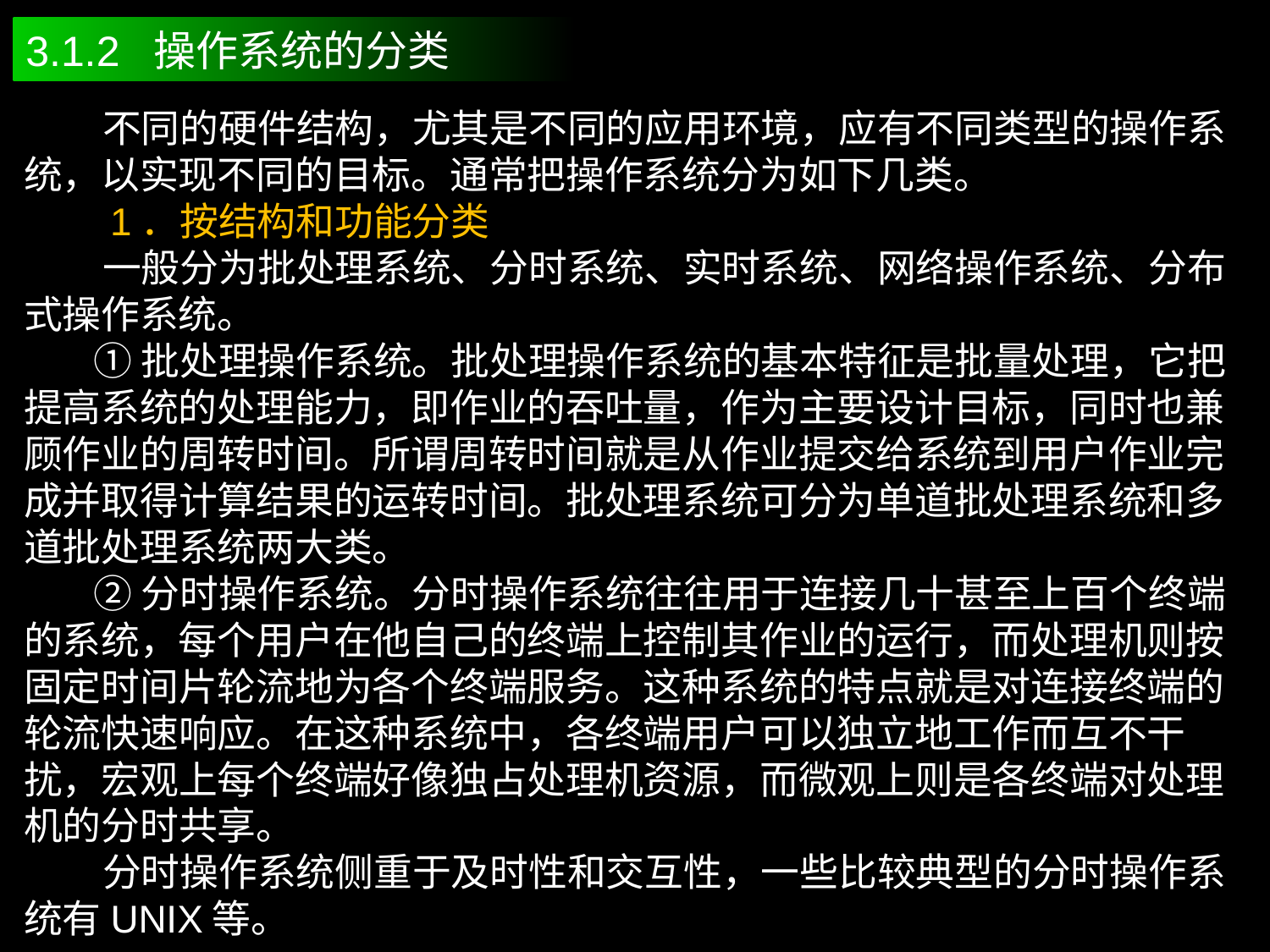

3.1.2  操作系统的分类
        不同的硬件结构，尤其是不同的应用环境，应有不同类型的操作系统，以实现不同的目标。通常把操作系统分为如下几类。
        1．按结构和功能分类
        一般分为批处理系统、分时系统、实时系统、网络操作系统、分布式操作系统。
        ①批处理操作系统。批处理操作系统的基本特征是批量处理，它把提高系统的处理能力，即作业的吞吐量，作为主要设计目标，同时也兼顾作业的周转时间。所谓周转时间就是从作业提交给系统到用户作业完成并取得计算结果的运转时间。批处理系统可分为单道批处理系统和多道批处理系统两大类。
        ②分时操作系统。分时操作系统往往用于连接几十甚至上百个终端的系统，每个用户在他自己的终端上控制其作业的运行，而处理机则按固定时间片轮流地为各个终端服务。这种系统的特点就是对连接终端的轮流快速响应。在这种系统中，各终端用户可以独立地工作而互不干扰，宏观上每个终端好像独占处理机资源，而微观上则是各终端对处理机的分时共享。
        分时操作系统侧重于及时性和交互性，一些比较典型的分时操作系统有UNIX等。